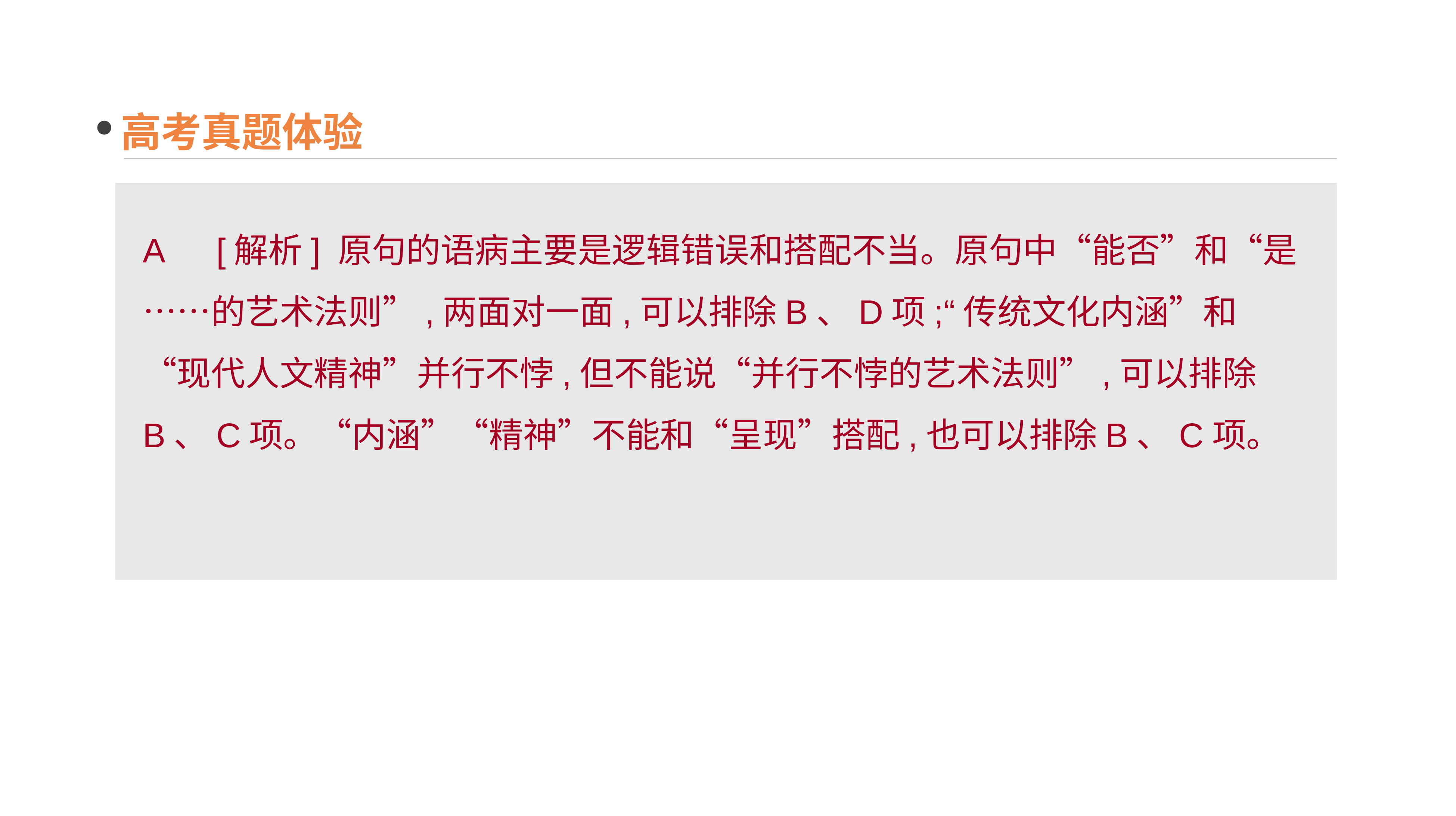

高考真题体验

A　[解析] 原句的语病主要是逻辑错误和搭配不当。原句中“能否”和“是……的艺术法则”,两面对一面,可以排除B、D项;“传统文化内涵”和“现代人文精神”并行不悖,但不能说“并行不悖的艺术法则”,可以排除B、C项。“内涵”“精神”不能和“呈现”搭配,也可以排除B、C项。